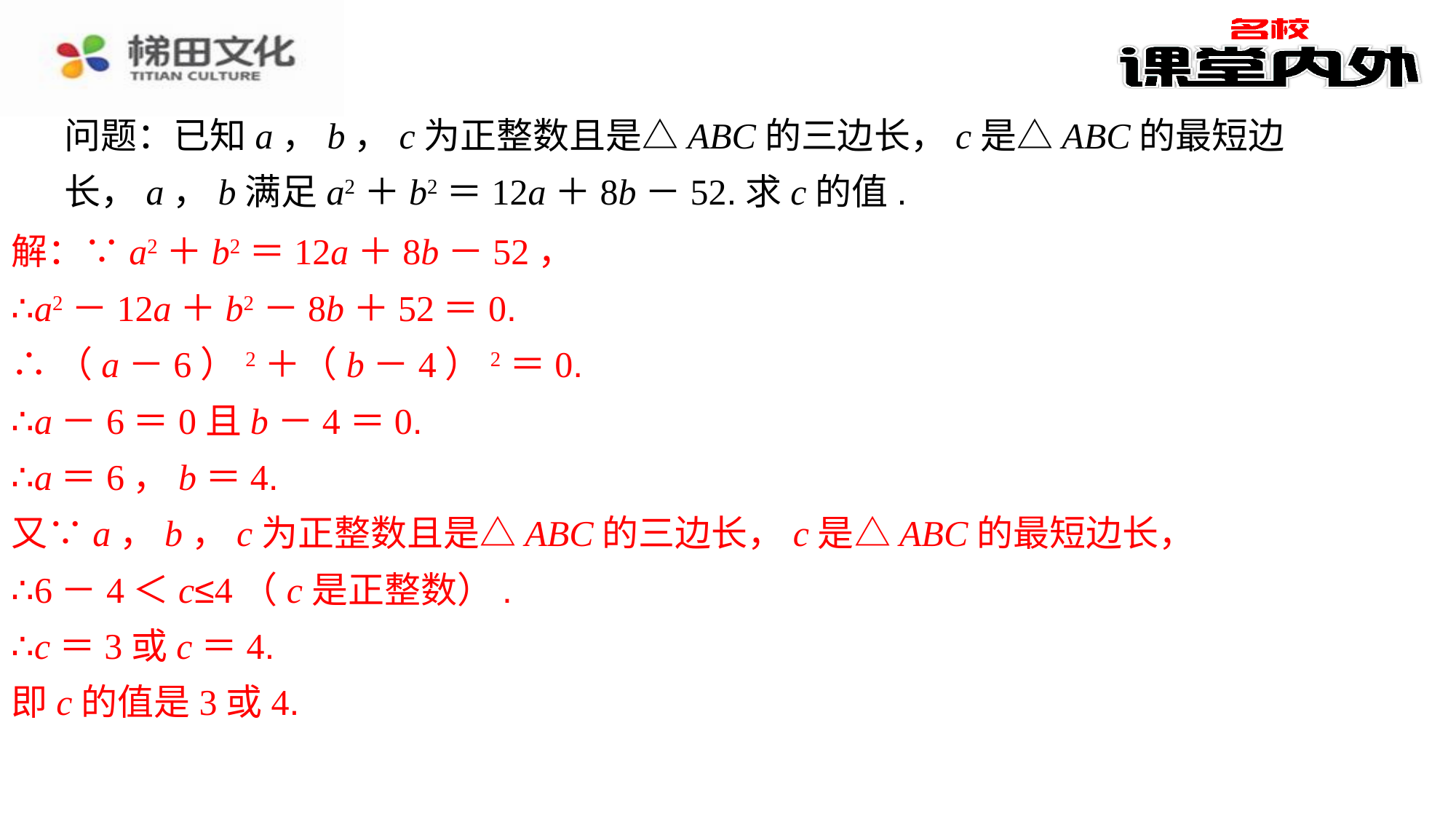

问题：已知a，b，c为正整数且是△ABC的三边长，c是△ABC的最短边长，a，b满足a2＋b2＝12a＋8b－52.求c的值.
解：∵a2＋b2＝12a＋8b－52，
∴a2－12a＋b2－8b＋52＝0.
∴（a－6）2＋（b－4）2＝0.
∴a－6＝0且b－4＝0.
∴a＝6，b＝4.
又∵a，b，c为正整数且是△ABC的三边长，c是△ABC的最短边长，
∴6－4＜c≤4（c是正整数）.
∴c＝3或c＝4.
即c的值是3或4.